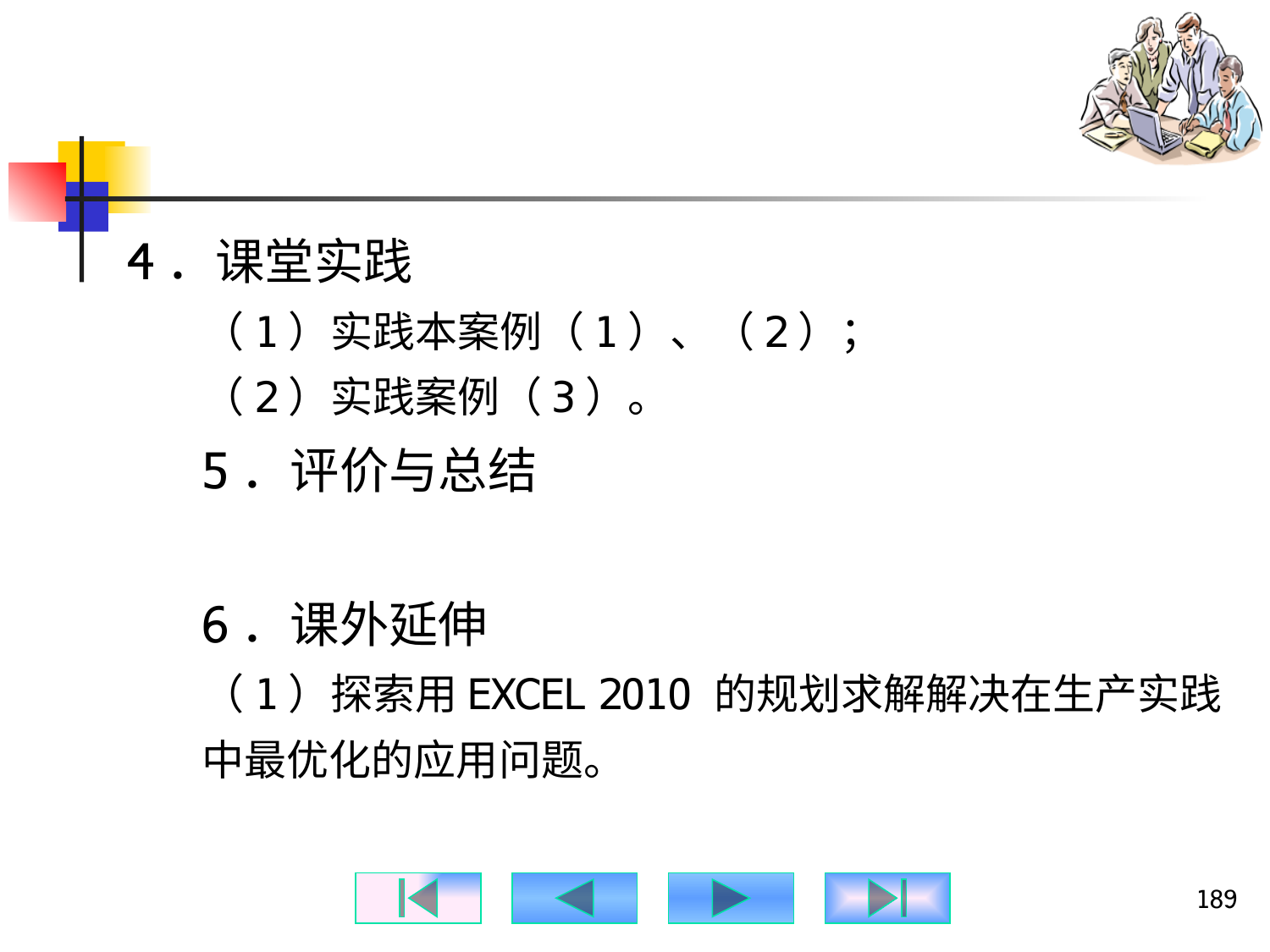

#
4．课堂实践
（1）实践本案例（1）、（2）；
（2）实践案例（3）。
5．评价与总结

6．课外延伸
（1）探索用EXCEL 2010 的规划求解解决在生产实践中最优化的应用问题。

189